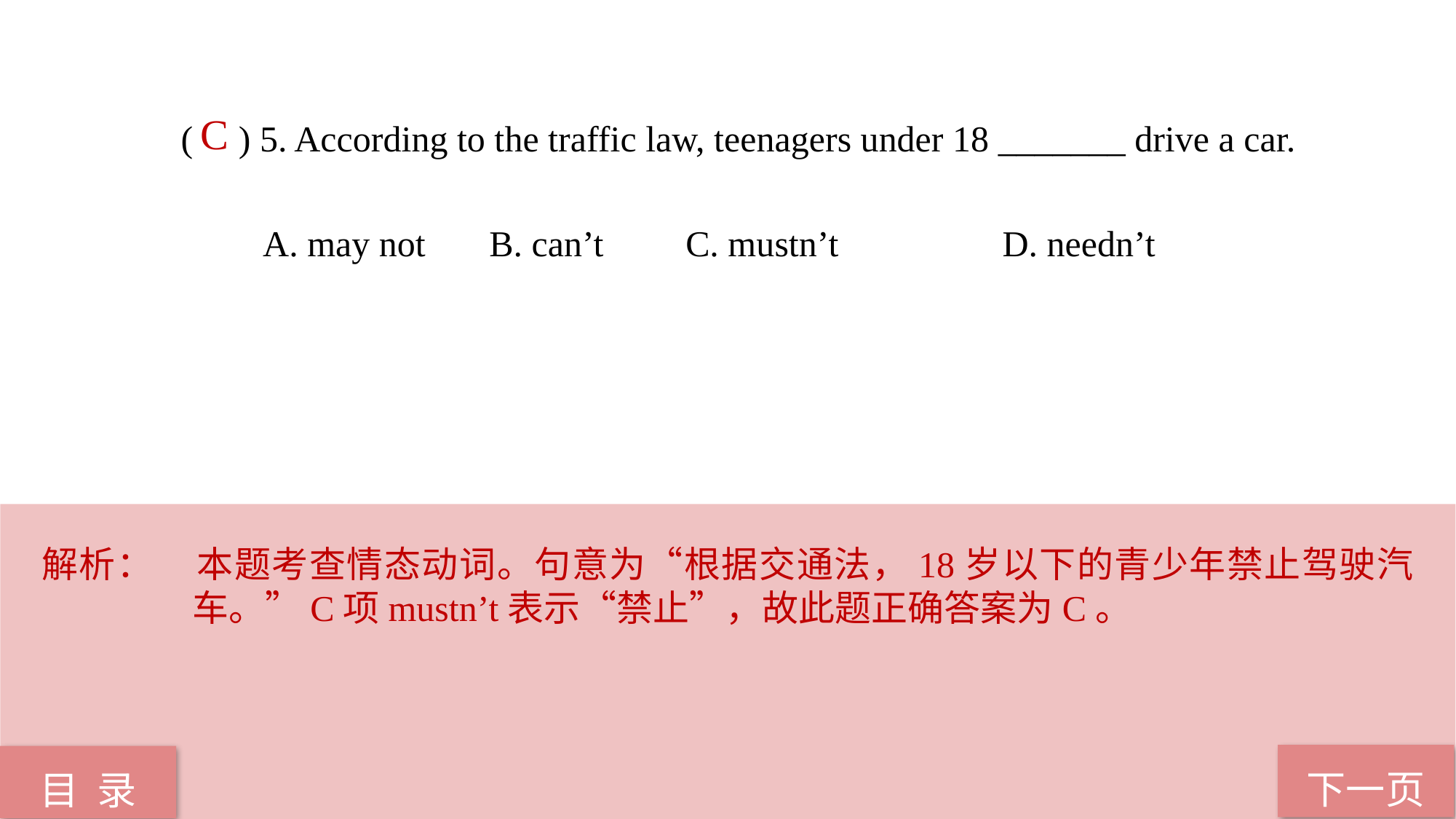

C
(     ) 5. According to the traffic law, teenagers under 18 _______ drive a car.

         A. may not       B. can’t         C. mustn’t                  D. needn’t
解析：	本题考查情态动词。句意为“根据交通法，18岁以下的青少年禁止驾驶汽车。”C项mustn’t表示“禁止”，故此题正确答案为C。